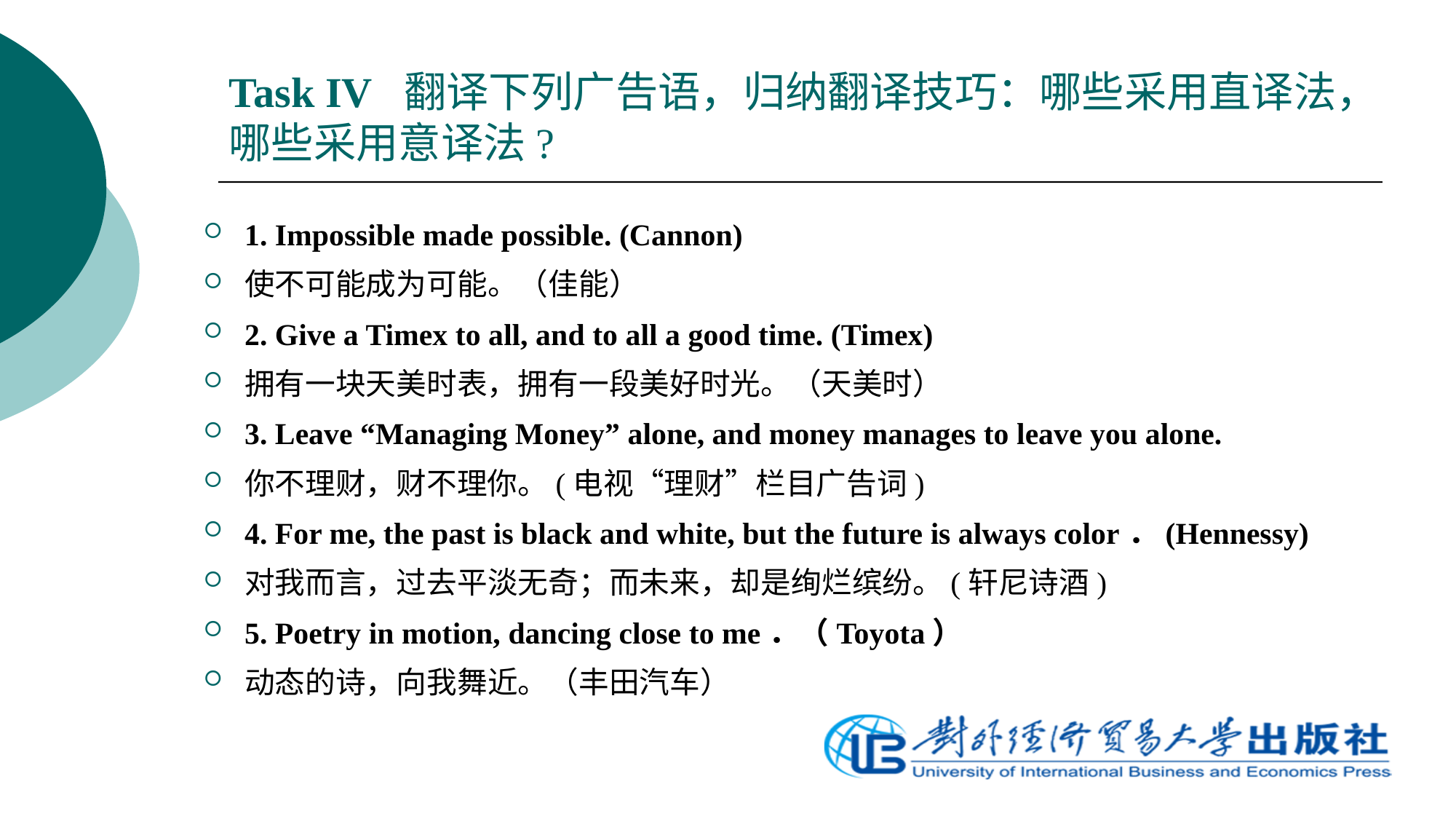

# Task IV  翻译下列广告语，归纳翻译技巧：哪些采用直译法，哪些采用意译法?
1. Impossible made possible. (Cannon)
使不可能成为可能。（佳能）
2. Give a Timex to all, and to all a good time. (Timex)
拥有一块天美时表，拥有一段美好时光。（天美时）
3. Leave “Managing Money” alone, and money manages to leave you alone.
你不理财，财不理你。(电视“理财”栏目广告词)
4. For me, the past is black and white, but the future is always color．(Hennessy)
对我而言，过去平淡无奇；而未来，却是绚烂缤纷。(轩尼诗酒)
5. Poetry in motion, dancing close to me．（Toyota）
动态的诗，向我舞近。（丰田汽车）